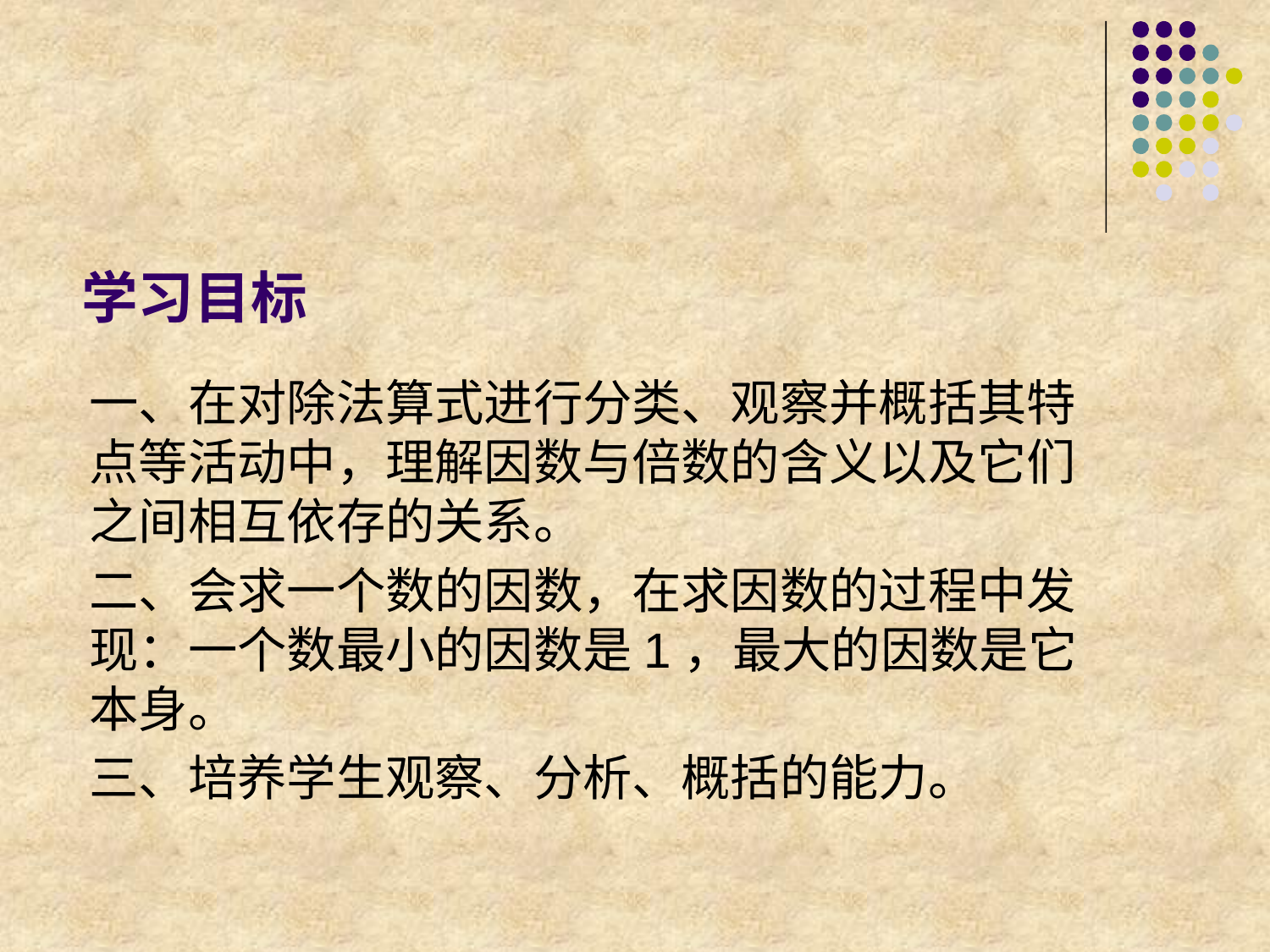

# 学习目标
一、在对除法算式进行分类、观察并概括其特点等活动中，理解因数与倍数的含义以及它们之间相互依存的关系。
二、会求一个数的因数，在求因数的过程中发现：一个数最小的因数是1，最大的因数是它本身。
三、培养学生观察、分析、概括的能力。